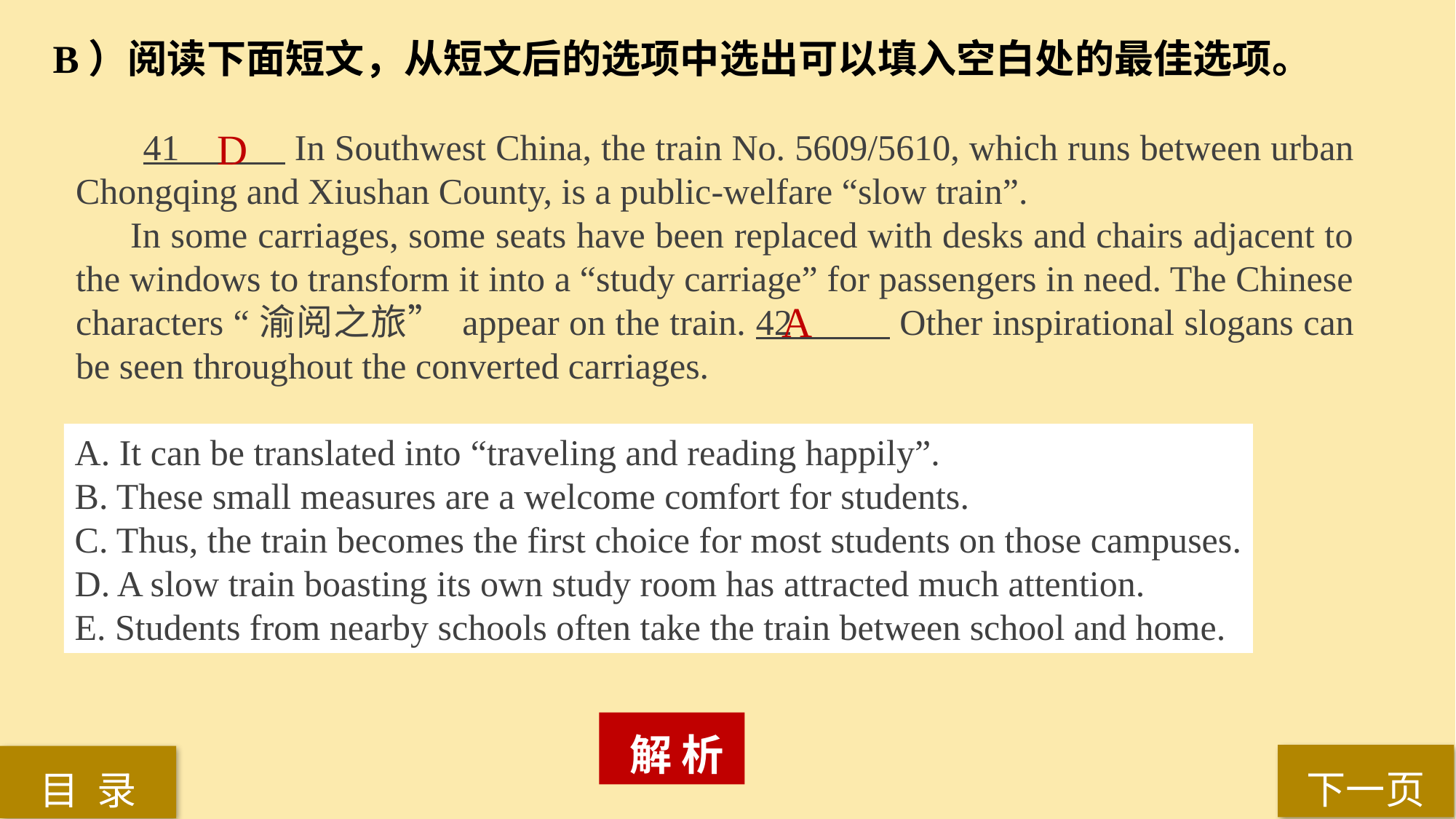

B）阅读下面短文，从短文后的选项中选出可以填入空白处的最佳选项。
       41            In Southwest China, the train No. 5609/5610, which runs between urban Chongqing and Xiushan County, is a public-welfare “slow train”.
In some carriages, some seats have been replaced with desks and chairs adjacent to the windows to transform it into a “study carriage” for passengers in need. The Chinese characters “渝阅之旅” appear on the train. 42           Other inspirational slogans can be seen throughout the converted carriages.
D
A
A. It can be translated into “traveling and reading happily”.
B. These small measures are a welcome comfort for students.
C. Thus, the train becomes the first choice for most students on those campuses.
D. A slow train boasting its own study room has attracted much attention.
E. Students from nearby schools often take the train between school and home.
 解 析